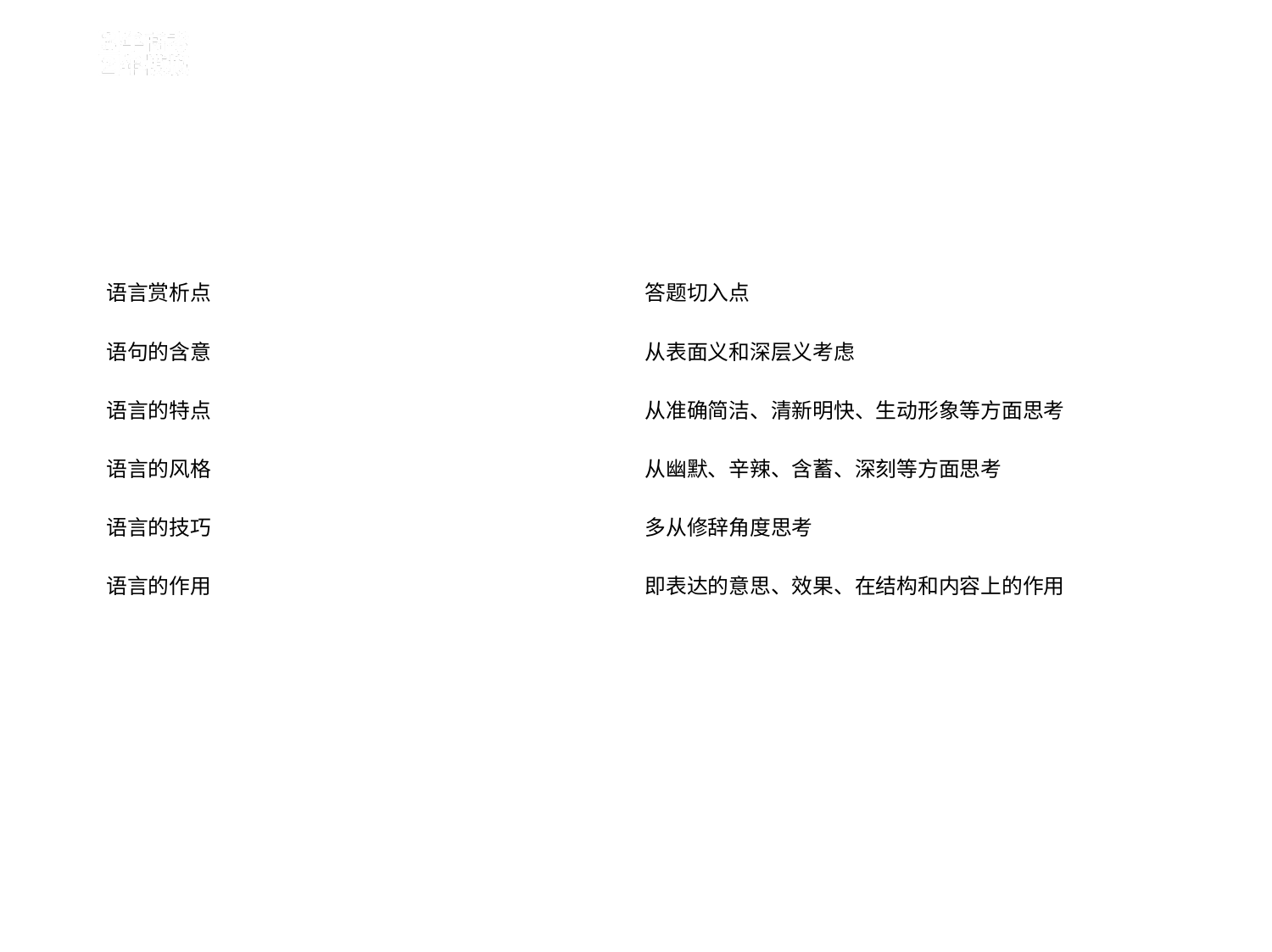

| 语言赏析点 | 答题切入点 |
| --- | --- |
| 语句的含意 | 从表面义和深层义考虑 |
| 语言的特点 | 从准确简洁、清新明快、生动形象等方面思考 |
| 语言的风格 | 从幽默、辛辣、含蓄、深刻等方面思考 |
| 语言的技巧 | 多从修辞角度思考 |
| 语言的作用 | 即表达的意思、效果、在结构和内容上的作用 |